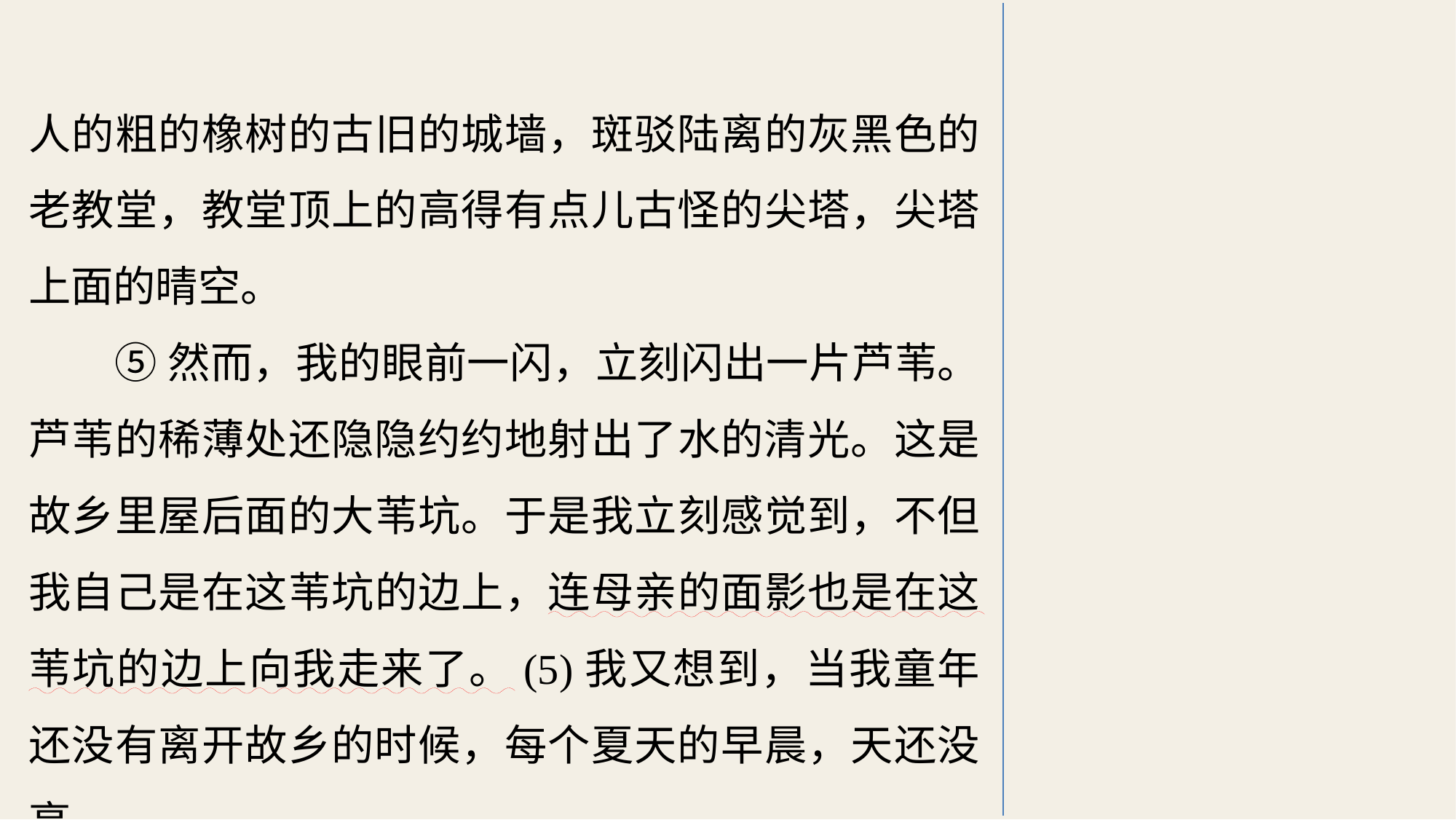

人的粗的橡树的古旧的城墙，斑驳陆离的灰黑色的老教堂，教堂顶上的高得有点儿古怪的尖塔，尖塔上面的晴空。
⑤然而，我的眼前一闪，立刻闪出一片芦苇。芦苇的稀薄处还隐隐约约地射出了水的清光。这是故乡里屋后面的大苇坑。于是我立刻感觉到，不但我自己是在这苇坑的边上，连母亲的面影也是在这苇坑的边上向我走来了。(5)我又想到，当我童年还没有离开故乡的时候，每个夏天的早晨，天还没亮，